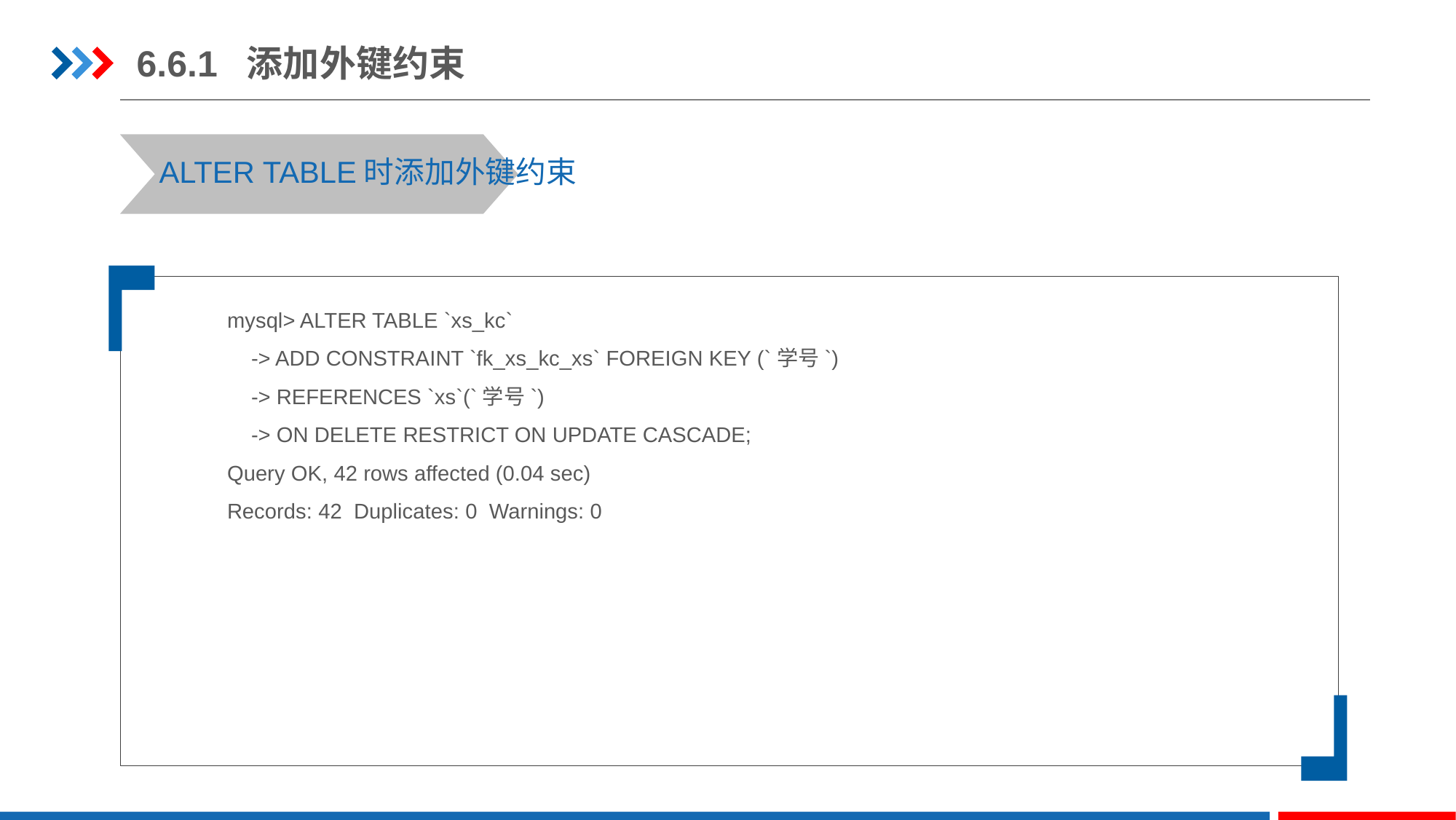

6.6.1  添加外键约束

ALTER TABLE时添加外键约束

mysql> ALTER TABLE `xs_kc`
    -> ADD CONSTRAINT `fk_xs_kc_xs` FOREIGN KEY (`学号`)
    -> REFERENCES `xs`(`学号`)
    -> ON DELETE RESTRICT ON UPDATE CASCADE;
Query OK, 42 rows affected (0.04 sec)
Records: 42  Duplicates: 0  Warnings: 0